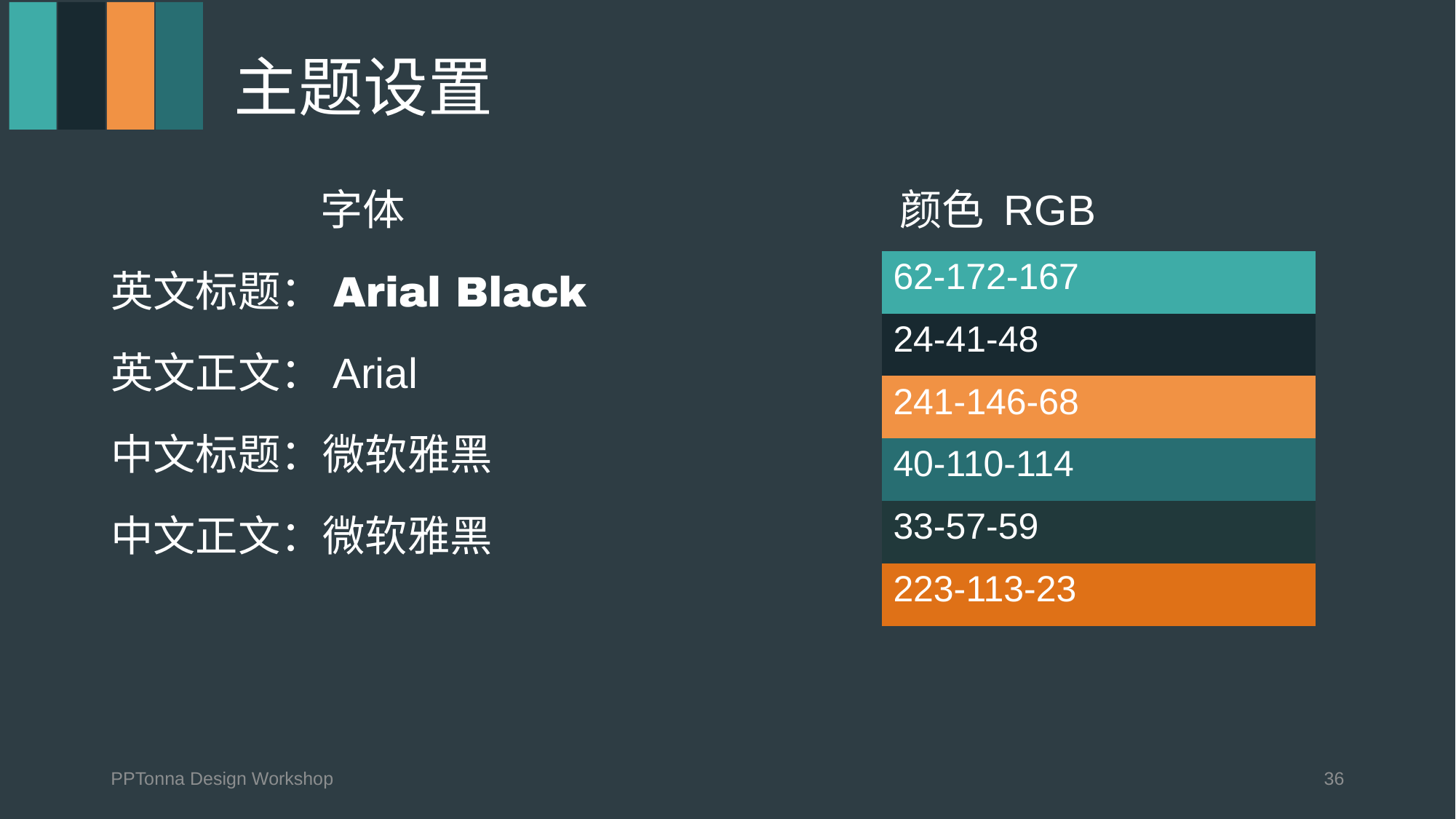

# 主题设置
字体
英文标题：Arial Black
英文正文：Arial
中文标题：微软雅黑
中文正文：微软雅黑
颜色 RGB
| 62-172-167 |
| --- |
| 24-41-48 |
| 241-146-68 |
| 40-110-114 |
| 33-57-59 |
| 223-113-23 |
PPTonna Design Workshop
36